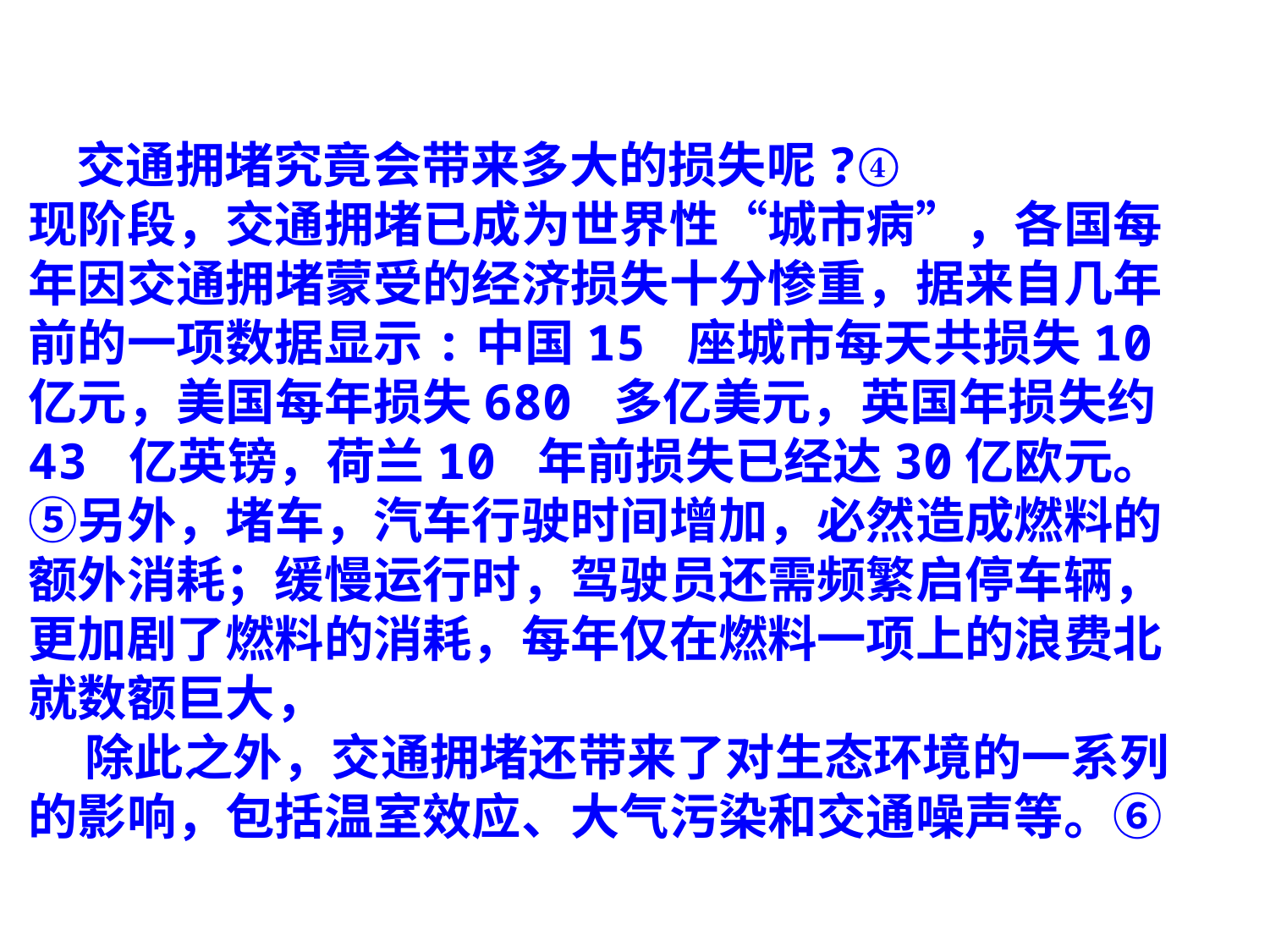

交通拥堵究竟会带来多大的损失呢?④
现阶段，交通拥堵已成为世界性“城市病”，各国每年因交通拥堵蒙受的经济损失十分惨重，据来自几年前的一项数据显示:中国15 座城市每天共损失10亿元，美国每年损失680 多亿美元，英国年损失约43 亿英镑，荷兰10 年前损失已经达30亿欧元。⑤另外，堵车，汽车行驶时间增加，必然造成燃料的额外消耗；缓慢运行时，驾驶员还需频繁启停车辆，更加剧了燃料的消耗，每年仅在燃料一项上的浪费北就数额巨大，
    除此之外，交通拥堵还带来了对生态环境的一系列的影响，包括温室效应、大气污染和交通噪声等。⑥